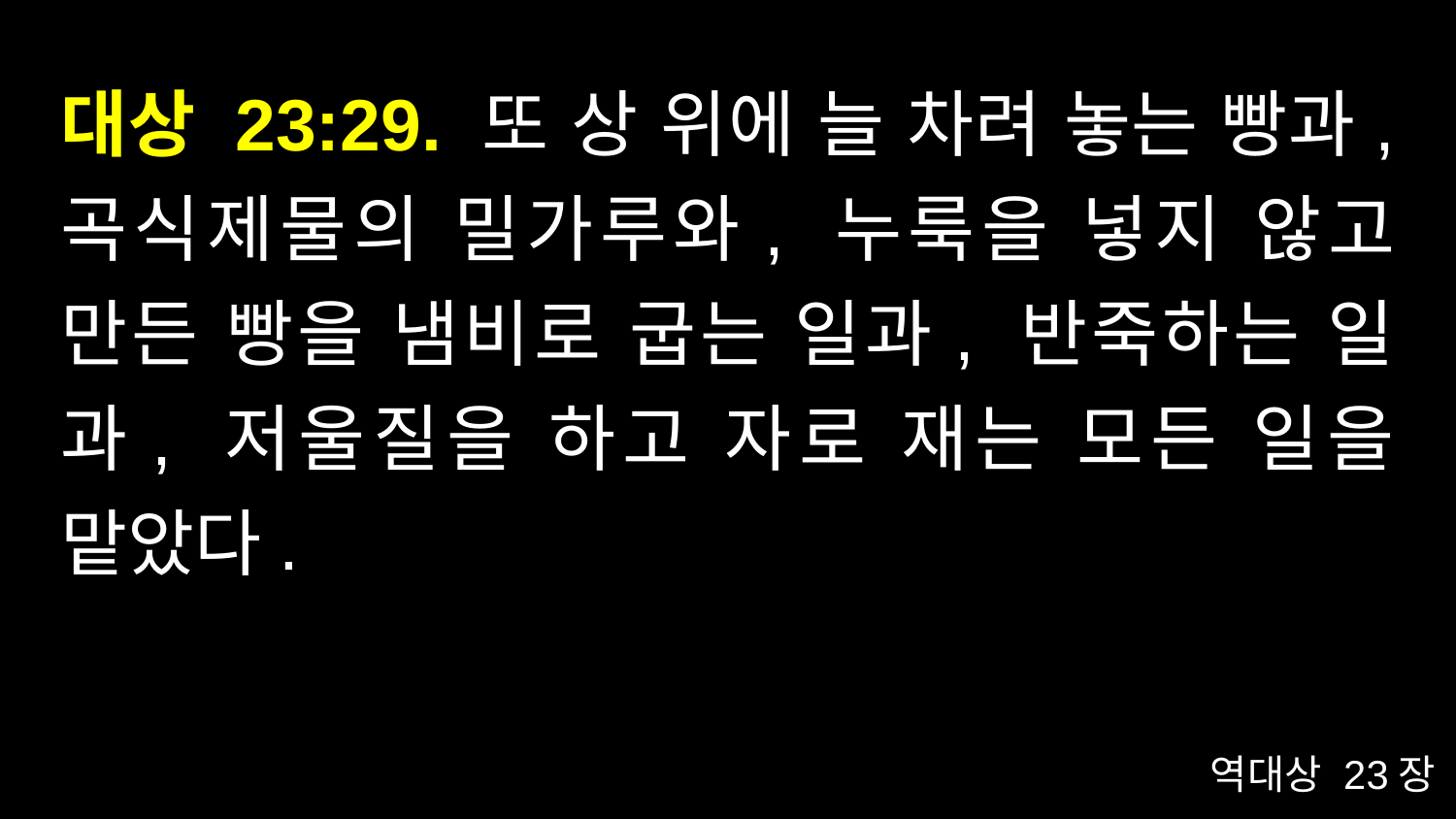

# 대상 23:29. 또 상 위에 늘 차려 놓는 빵과, 곡식제물의 밀가루와, 누룩을 넣지 않고 만든 빵을 냄비로 굽는 일과, 반죽하는 일과, 저울질을 하고 자로 재는 모든 일을 맡았다.
역대상 23장